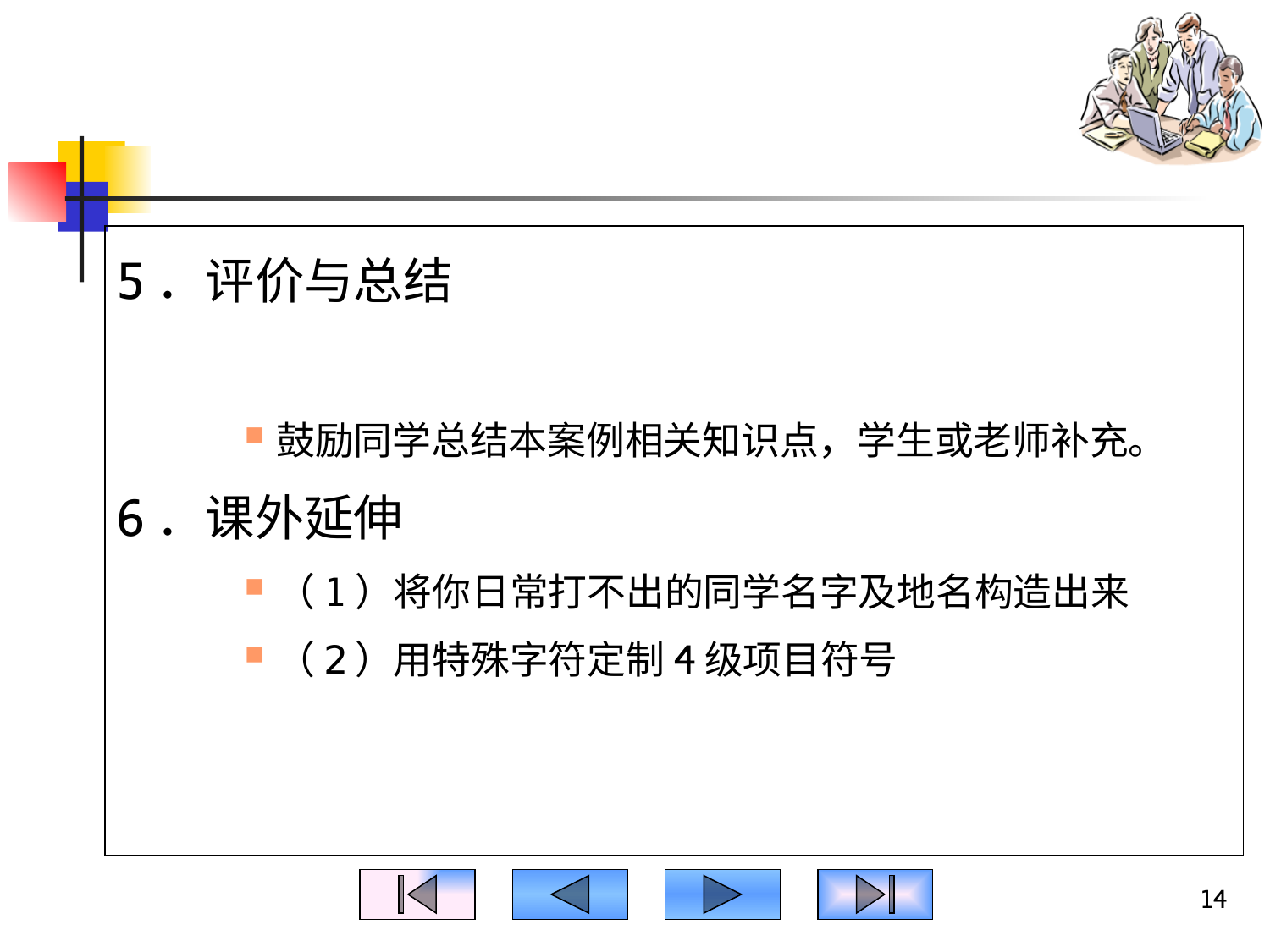

#
5．评价与总结

鼓励同学总结本案例相关知识点，学生或老师补充。
6．课外延伸
（1）将你日常打不出的同学名字及地名构造出来
（2）用特殊字符定制4级项目符号
14